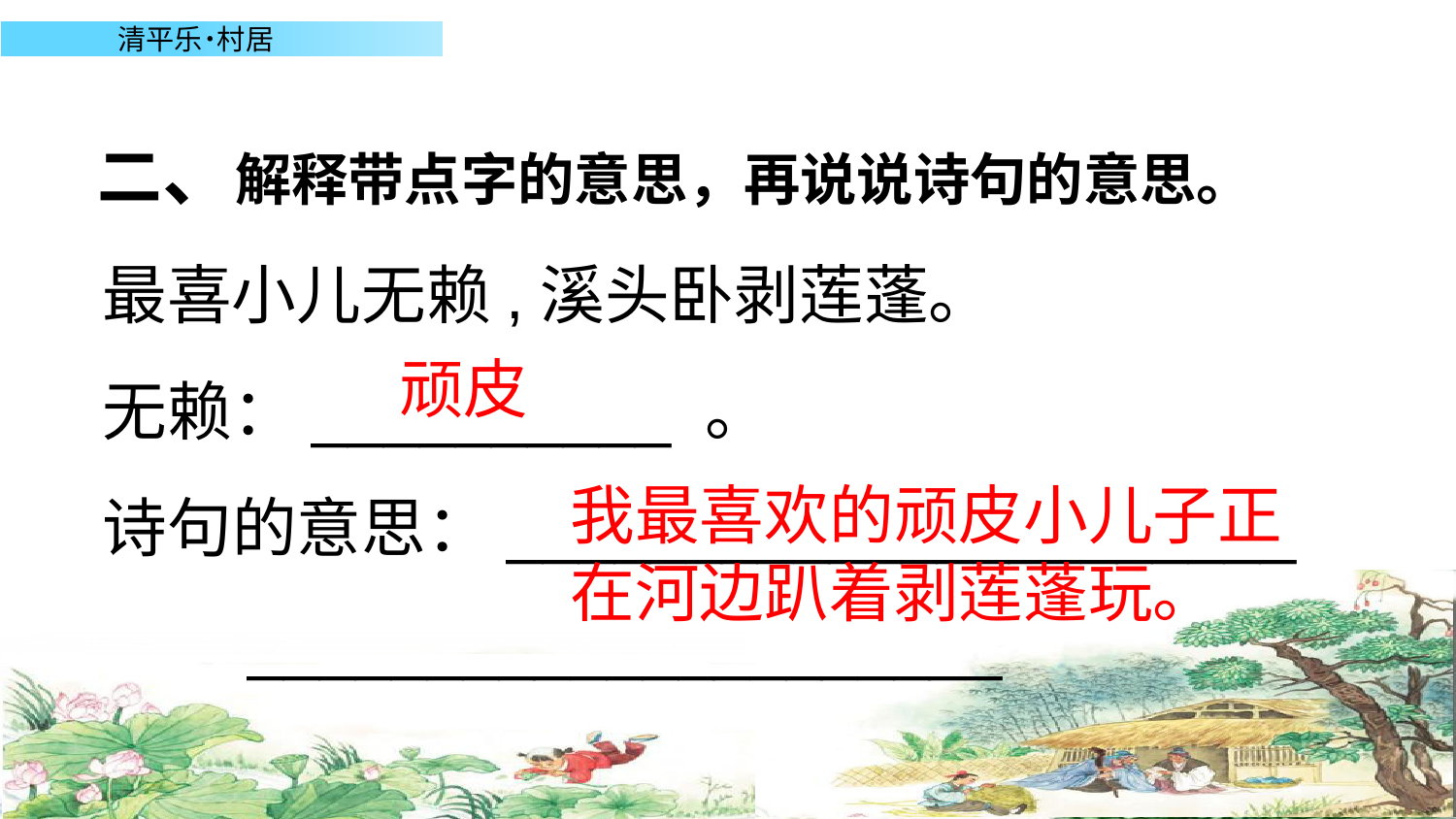

二、解释带点字的意思，再说说诗句的意思。
       最喜小儿无赖,溪头卧剥莲蓬。
     无赖：__________ 。
     诗句的意思：______________________
             _____________________

顽皮
我最喜欢的顽皮小儿子正在河边趴着剥莲蓬玩。